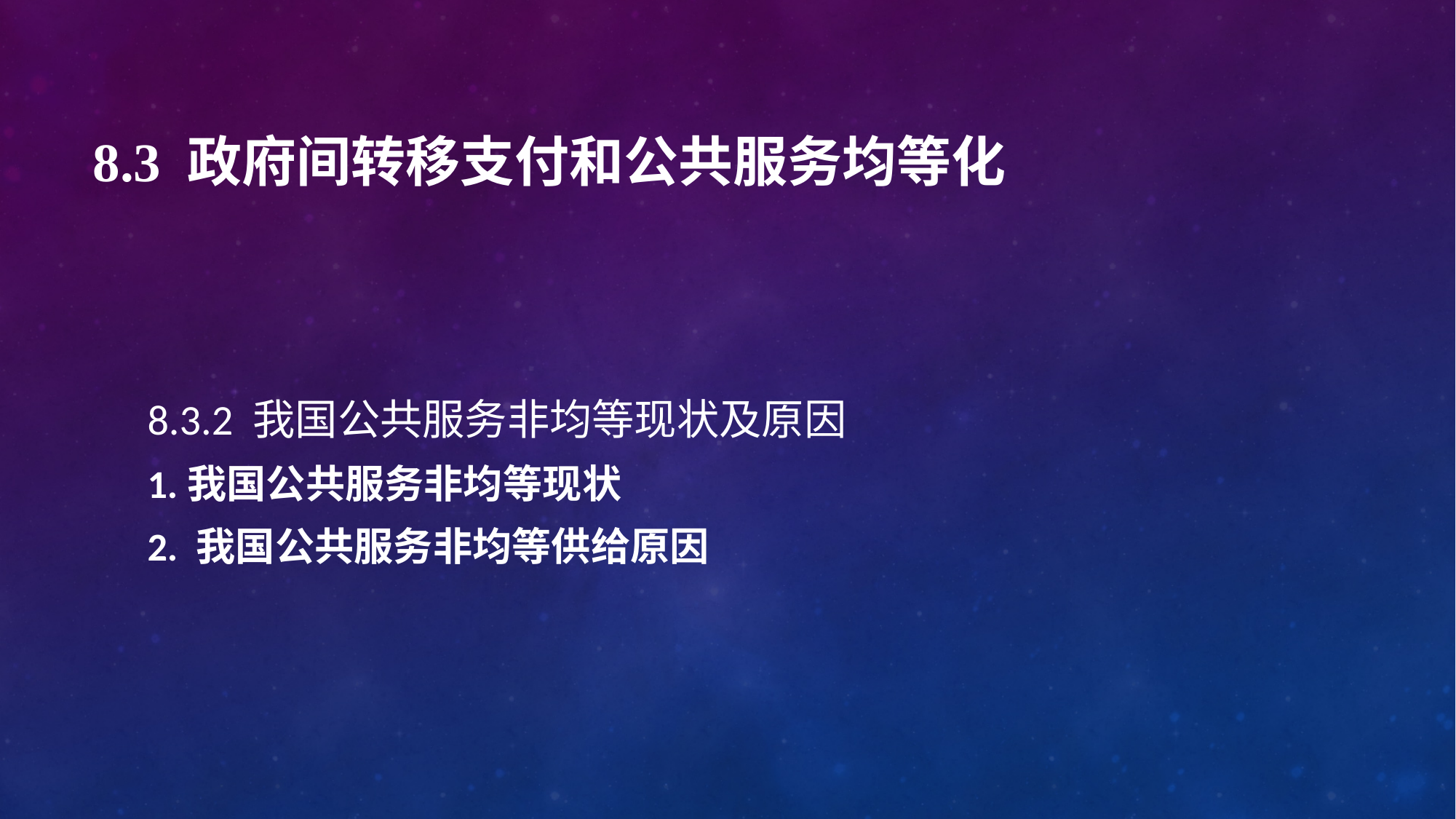

# 8.3 政府间转移支付和公共服务均等化
8.3.2 我国公共服务非均等现状及原因
1.我国公共服务非均等现状
2. 我国公共服务非均等供给原因